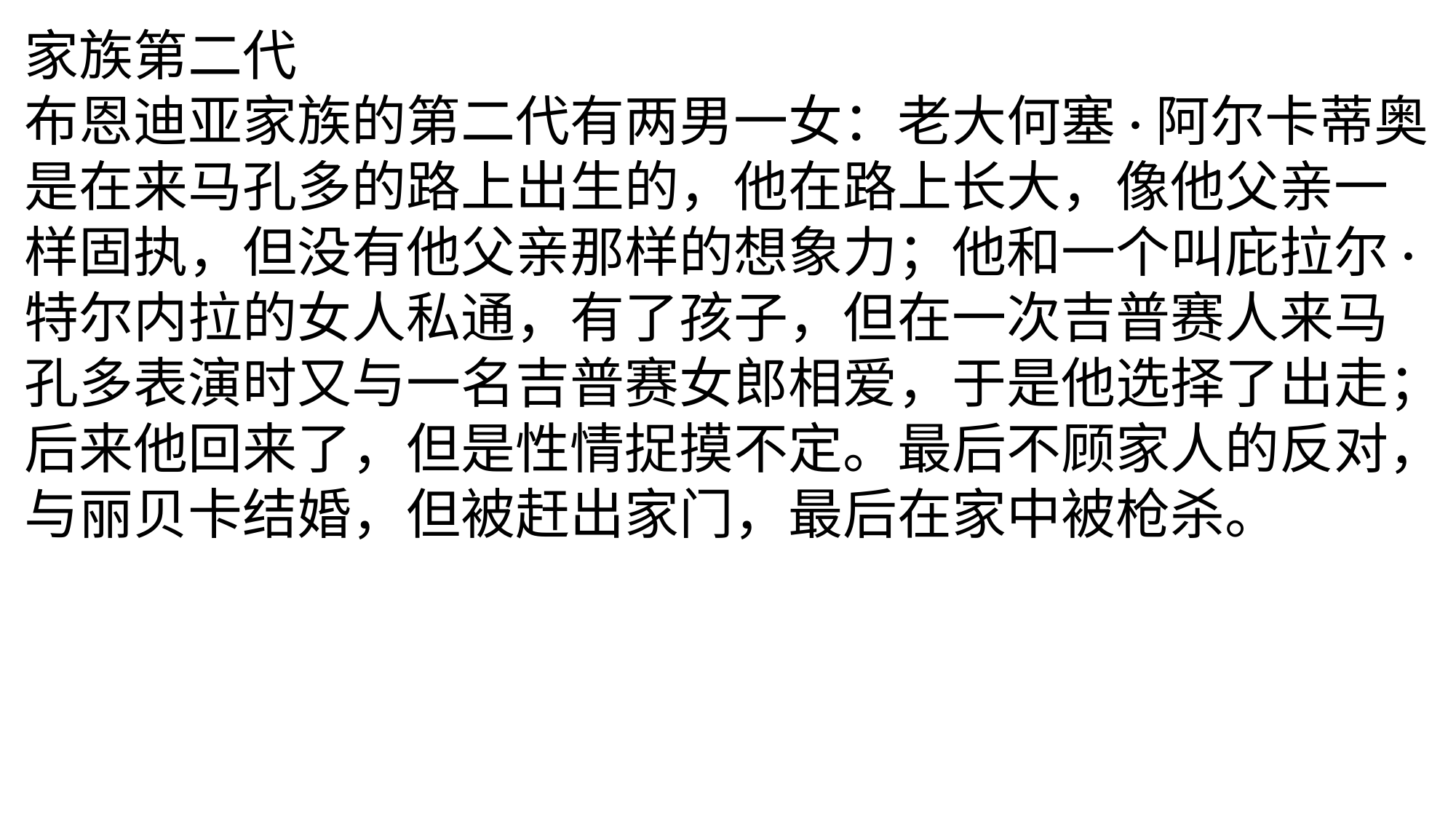

家族第二代
布恩迪亚家族的第二代有两男一女：老大何塞·阿尔卡蒂奥是在来马孔多的路上出生的，他在路上长大，像他父亲一样固执，但没有他父亲那样的想象力；他和一个叫庇拉尔·特尔内拉的女人私通，有了孩子，但在一次吉普赛人来马孔多表演时又与一名吉普赛女郎相爱，于是他选择了出走；后来他回来了，但是性情捉摸不定。最后不顾家人的反对，与丽贝卡结婚，但被赶出家门，最后在家中被枪杀。